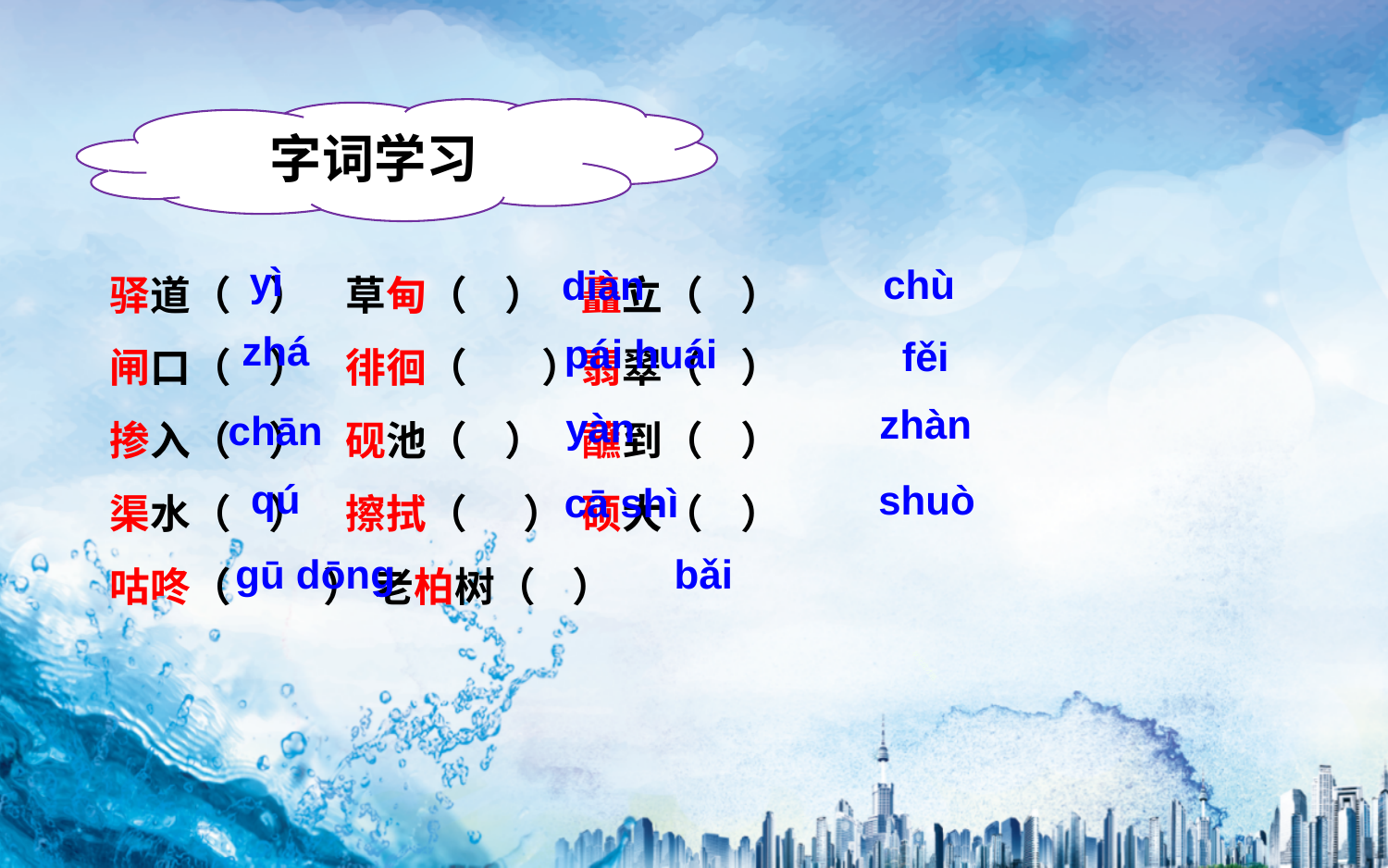

字词学习
驿道（    ）    草甸（    ）    矗立（    ）
闸口（    ）    徘徊（        ）翡翠（    ）
掺入（    ）    砚池（    ）    蘸到（    ）
渠水（    ）    擦拭（      ）  硕大（    ）
咕咚（          ） 老柏树（    ）
yì
chù
diàn
zhá
pái huái
fěi
zhàn
yàn
chān
qú
shuò
cā shì
ɡū dōnɡ
bǎi
状元成才路